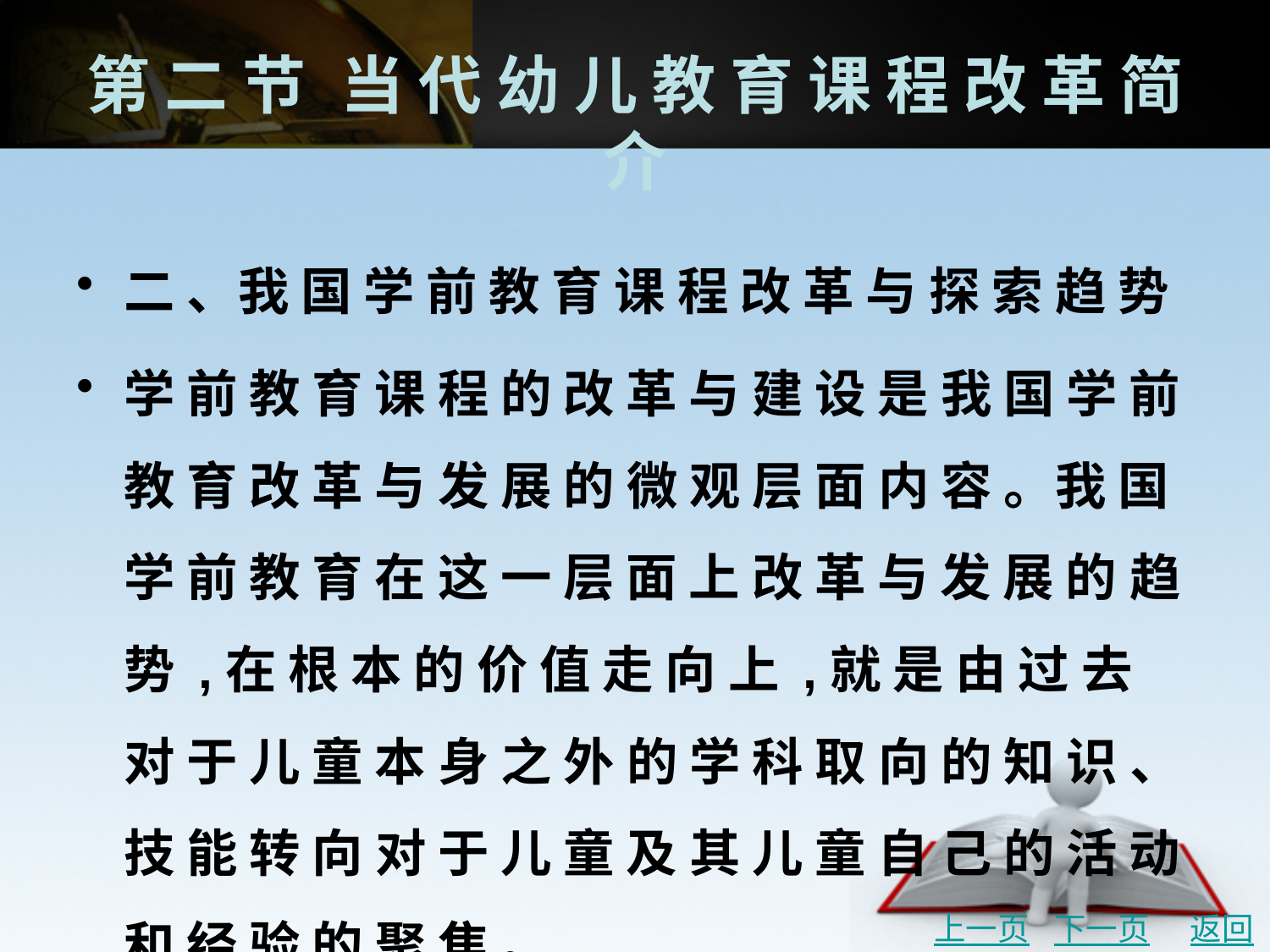

# 第 二 节	当 代 幼 儿 教 育 课 程 改 革 简 介
二 、我 国 学 前 教 育 课 程 改 革 与 探 索 趋 势
学 前 教 育 课 程 的 改 革 与 建 设 是 我 国 学 前 教 育 改 革 与 发 展 的 微 观 层 面 内 容 。我 国 学 前 教 育 在 这 一 层 面 上 改 革 与 发 展 的 趋 势 ,在 根 本 的 价 值 走 向 上 ,就 是 由 过 去 对 于 儿 童 本 身 之 外 的 学 科 取 向 的 知 识 、技 能 转 向 对 于 儿 童 及 其 儿 童 自 己 的 活 动 和 经 验 的 聚 焦 。

上一页
下一页
返回